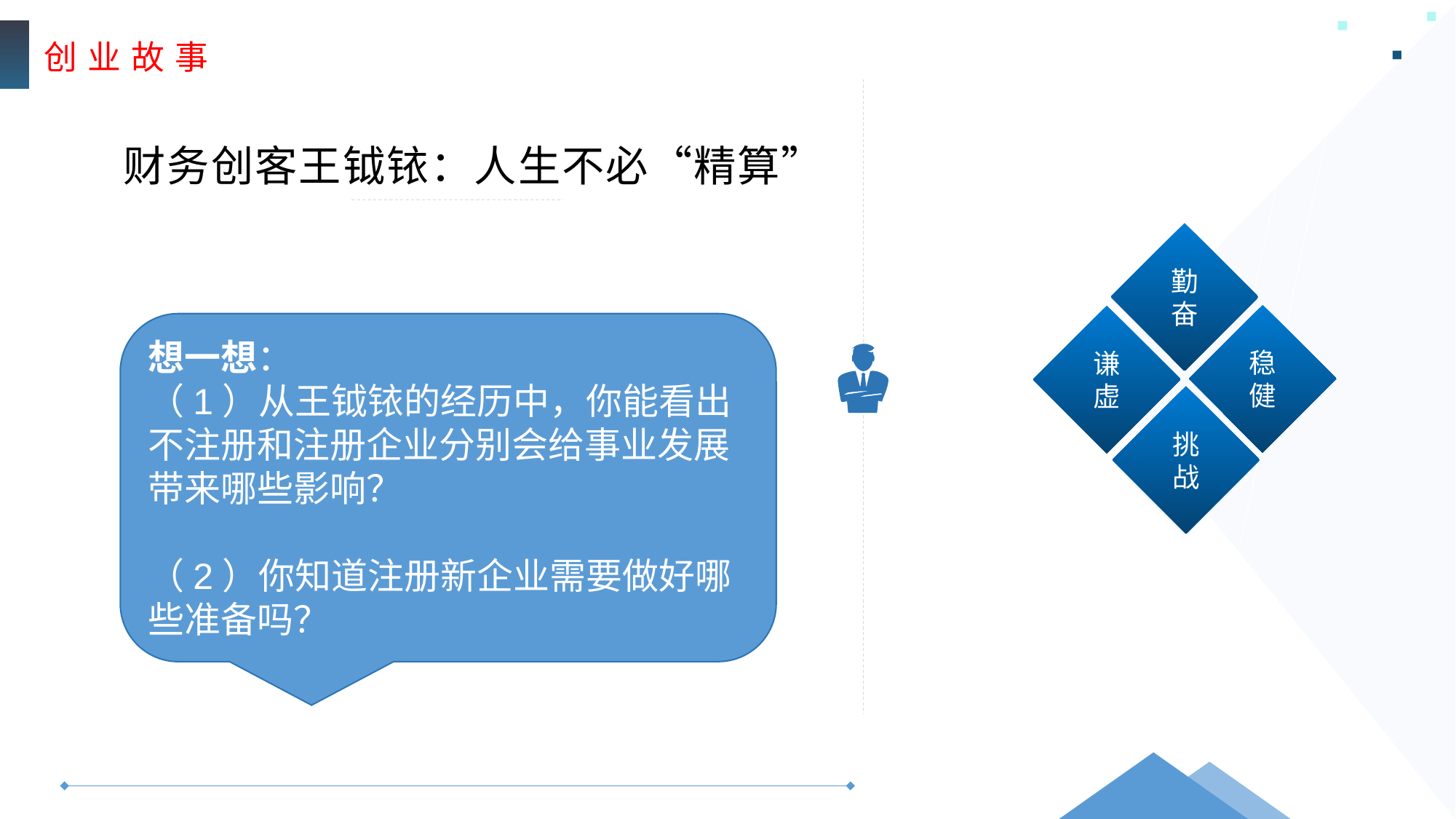

创 业 故 事

财务创客王钺铱：人生不必“精算”
勤奋
稳健
谦虚
挑战
想一想：
（1）从王钺铱的经历中，你能看出不注册和注册企业分别会给事业发展
带来哪些影响？

（2）你知道注册新企业需要做好哪些准备吗？